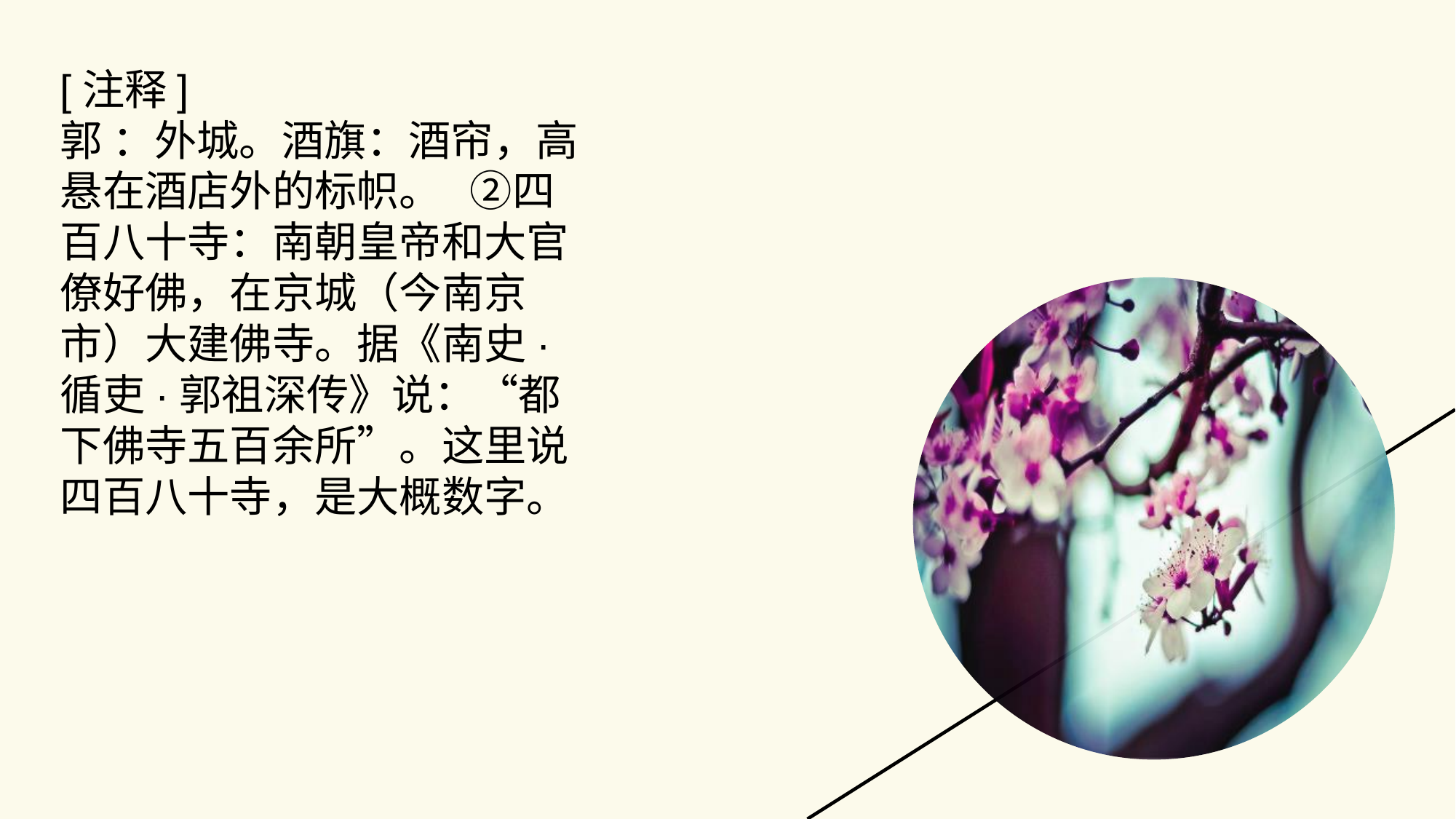

[注释]
郭 ：外城。酒旗：酒帘，高悬在酒店外的标帜。   ②四百八十寺：南朝皇帝和大官僚好佛，在京城（今南京市）大建佛寺。据《南史·循吏·郭祖深传》说：“都下佛寺五百余所”。这里说四百八十寺，是大概数字。